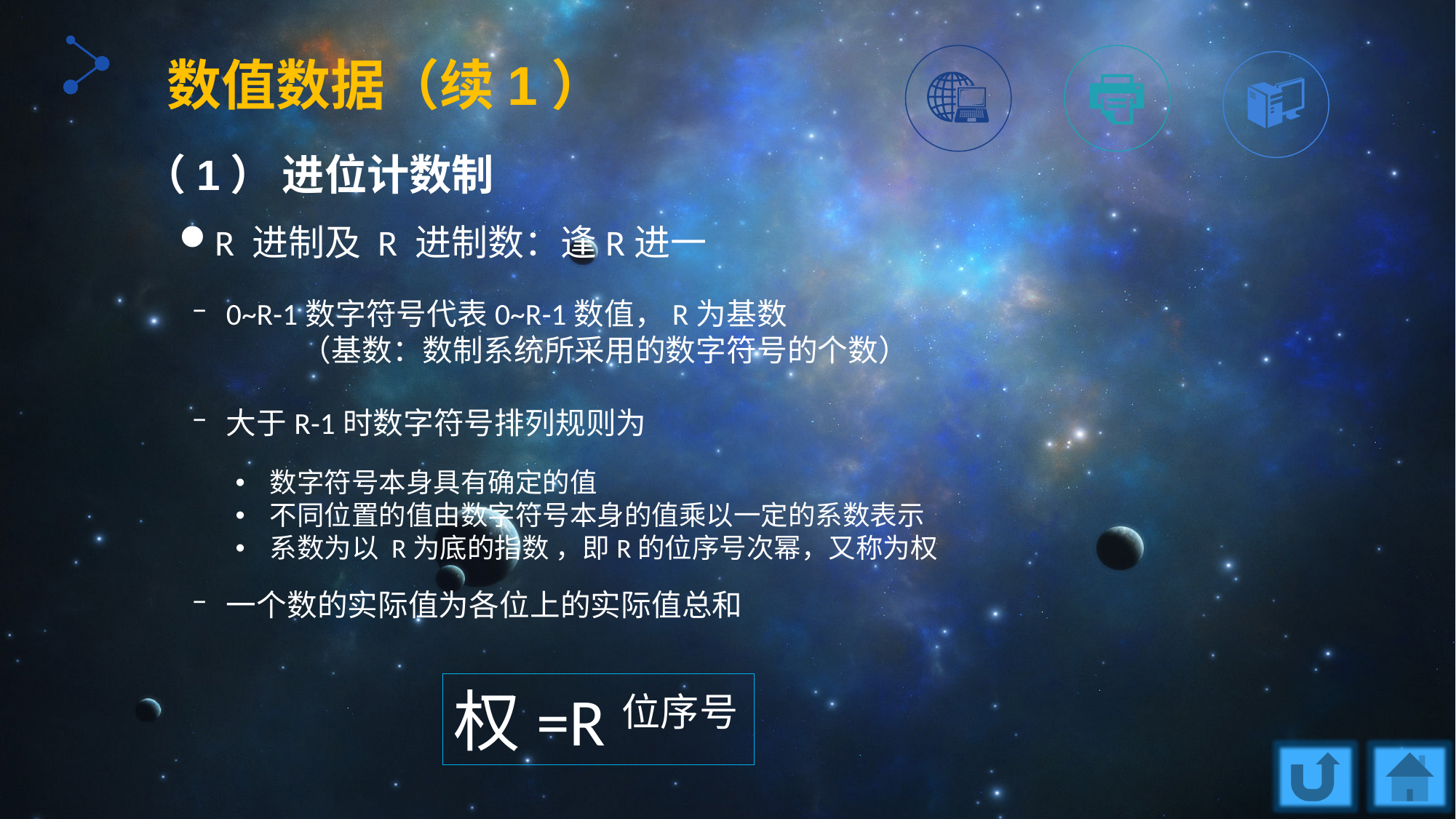

数值数据（续1）

（1） 进位计数制
R 进制及 R 进制数：逢R进一

0~R-1数字符号代表0~R-1数值，R为基数
	（基数：数制系统所采用的数字符号的个数）

大于R-1时数字符号排列规则为

一个数的实际值为各位上的实际值总和

数字符号本身具有确定的值
不同位置的值由数字符号本身的值乘以一定的系数表示
系数为以 R为底的指数 ，即R的位序号次幂，又称为权
权=R位序号